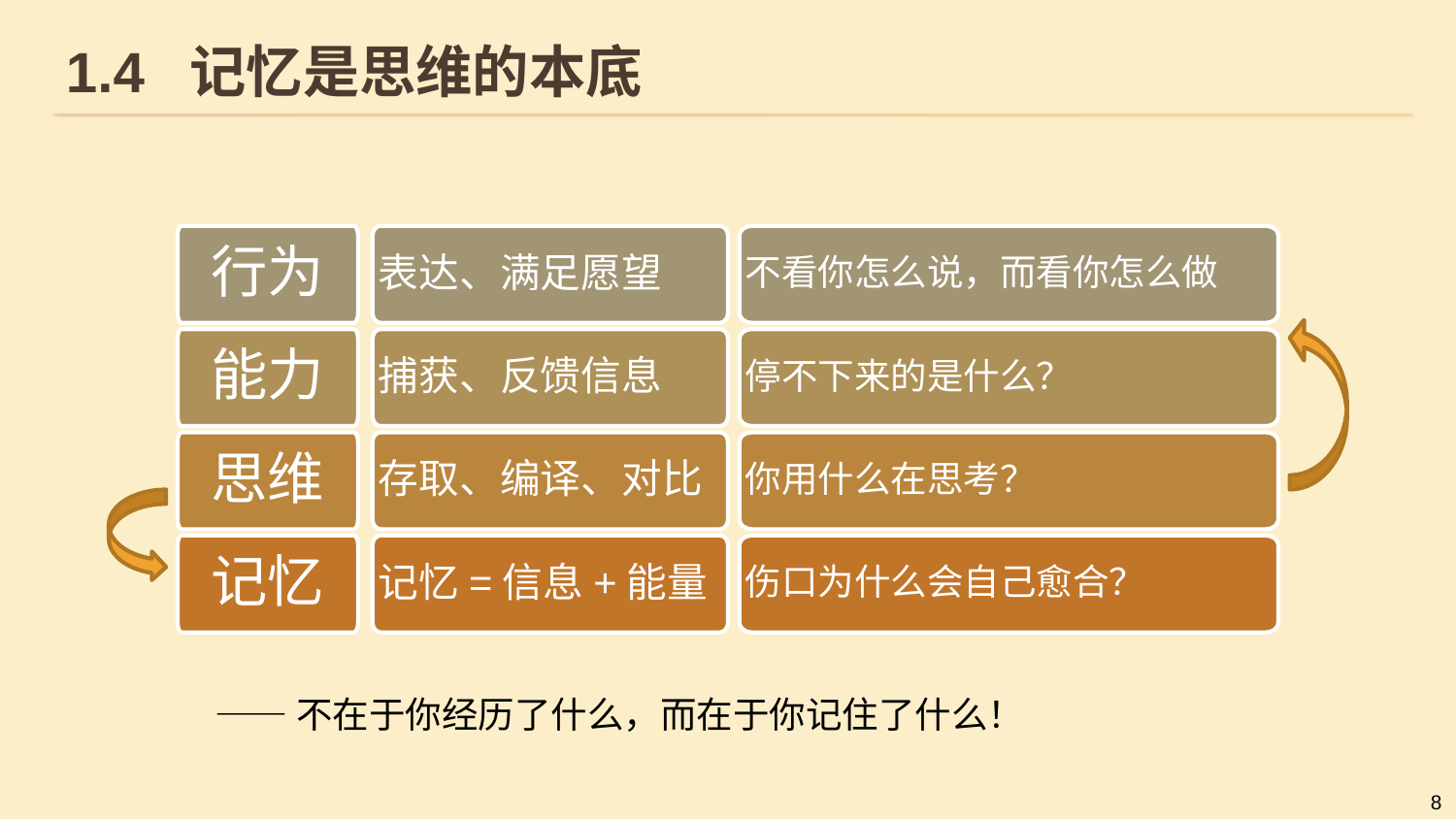

# 1.4  记忆是思维的本底
行为
表达、满足愿望
不看你怎么说，而看你怎么做

能力
捕获、反馈信息
停不下来的是什么？
思维
存取、编译、对比
你用什么在思考？

记忆
记忆=信息+能量
伤口为什么会自己愈合？
——不在于你经历了什么，而在于你记住了什么！
8